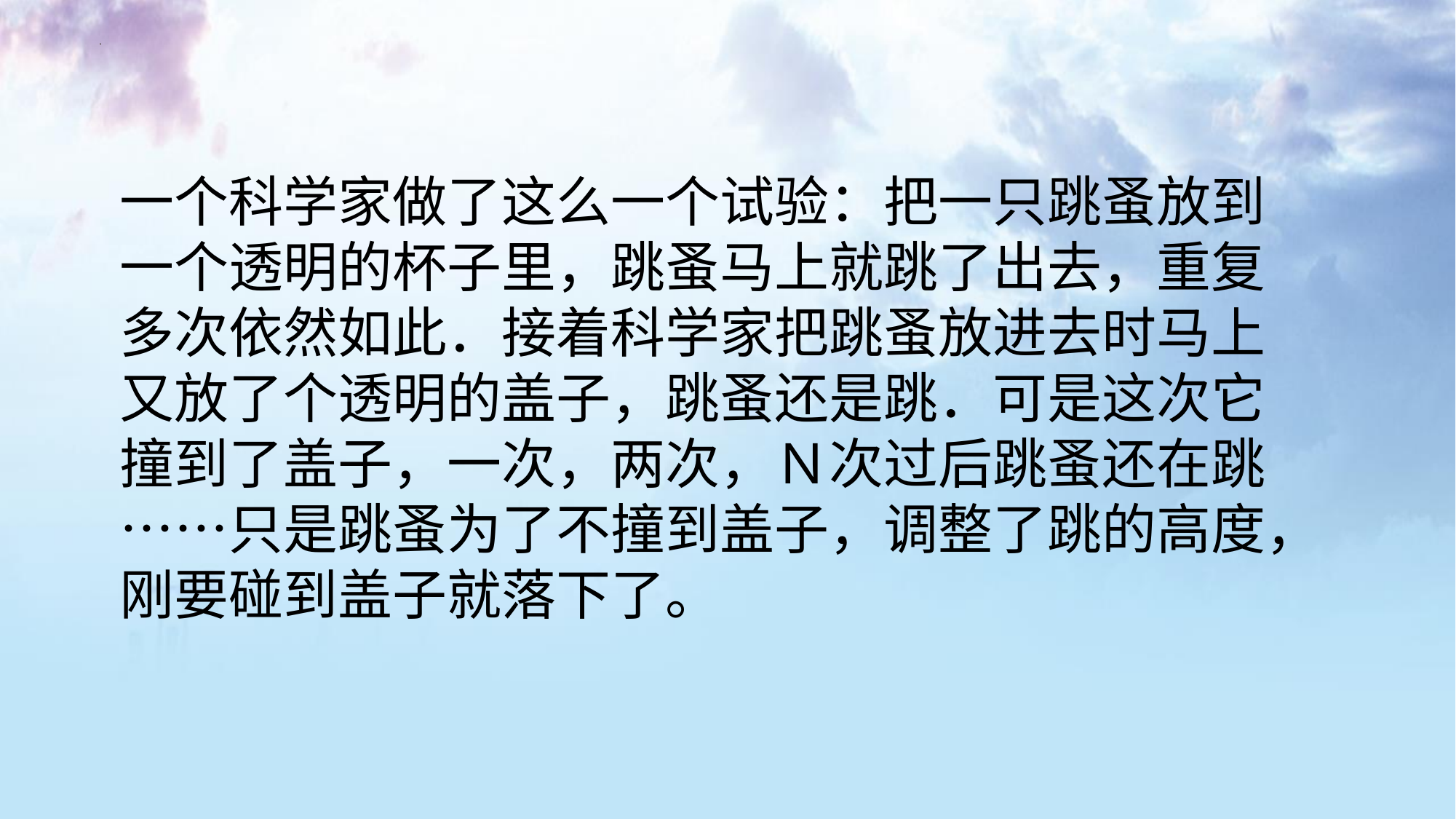

一个科学家做了这么一个试验：把一只跳蚤放到一个透明的杯子里，跳蚤马上就跳了出去，重复多次依然如此．接着科学家把跳蚤放进去时马上又放了个透明的盖子，跳蚤还是跳．可是这次它撞到了盖子，一次，两次，Ｎ次过后跳蚤还在跳……只是跳蚤为了不撞到盖子，调整了跳的高度，刚要碰到盖子就落下了。